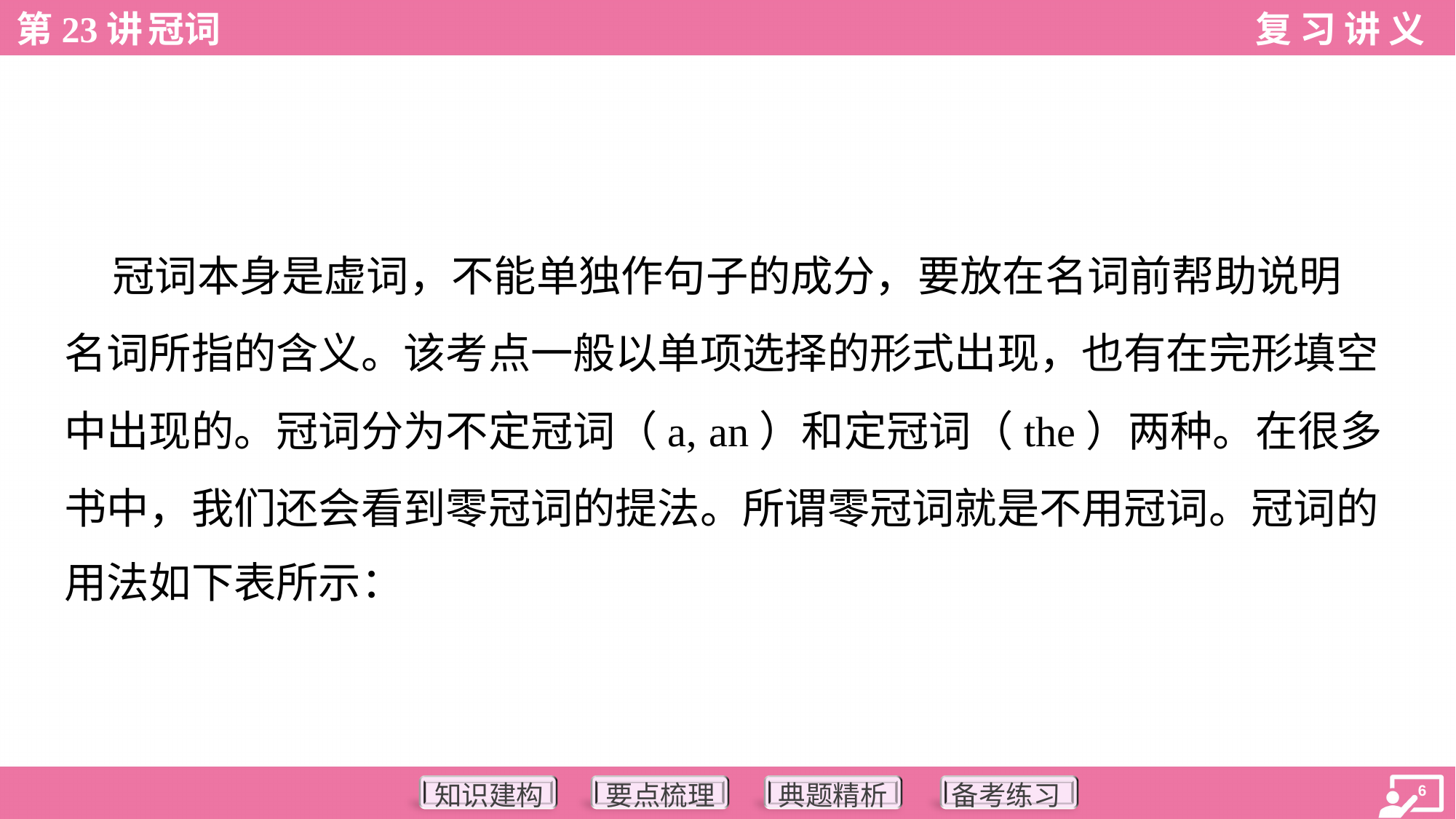

冠词本身是虚词，不能单独作句子的成分，要放在名词前帮助说明
名词所指的含义。该考点一般以单项选择的形式出现，也有在完形填空
中出现的。冠词分为不定冠词（a, an）和定冠词（the）两种。在很多
书中，我们还会看到零冠词的提法。所谓零冠词就是不用冠词。冠词的
用法如下表所示：